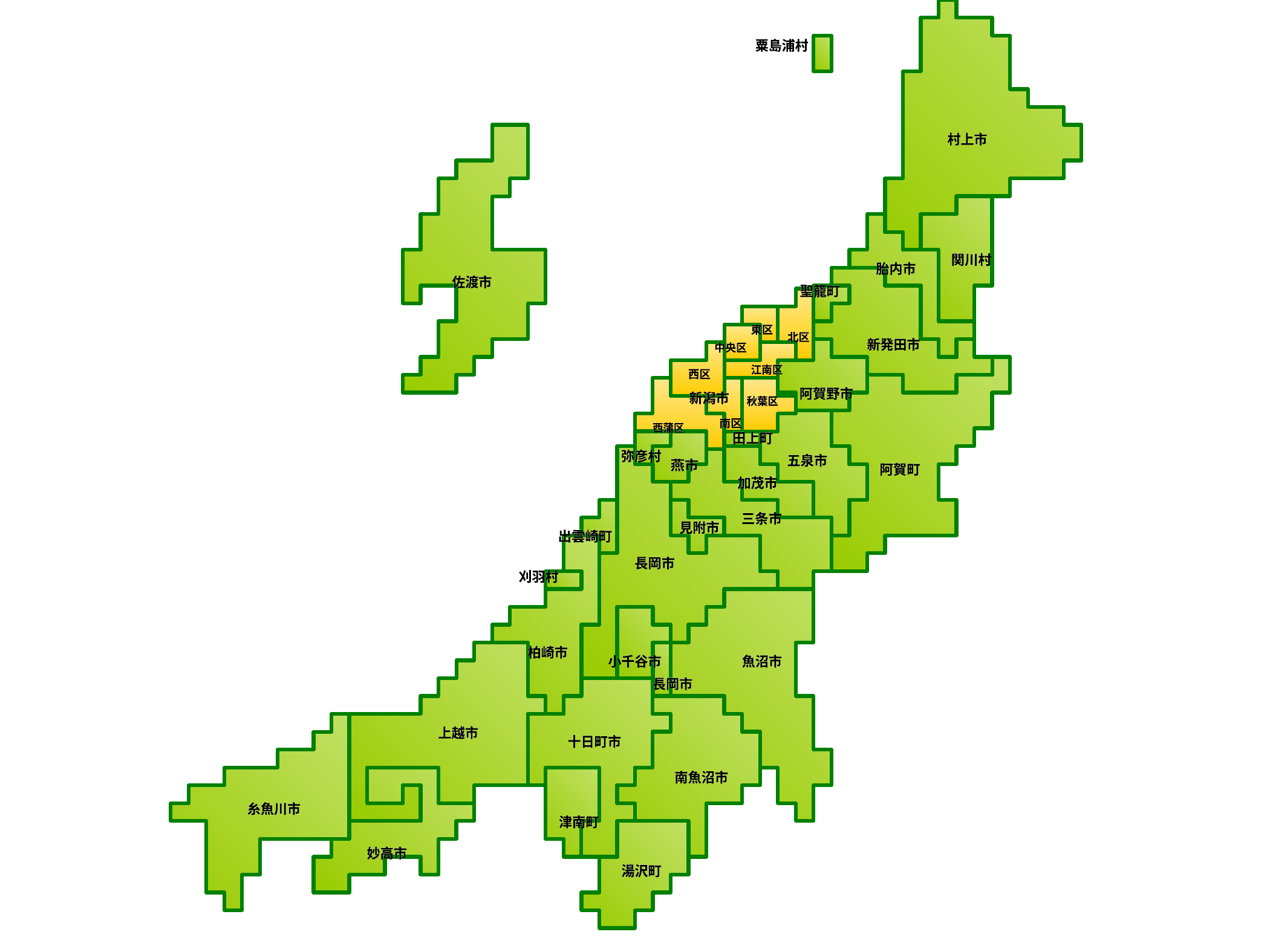

粟島浦村
粟島浦村
村上市
村上市
関川村
関川村
胎内市
胎内市
佐渡市
佐渡市
聖籠町
聖籠町

東区
東区
北区
北区
新発田市
新発田市
中央区
中央区
江南区
江南区
西区
西区
阿賀野市
阿賀野市
新潟市
新潟市
秋葉区
秋葉区
南区
南区
西蒲区
西蒲区
田上町
田上町
弥彦村
弥彦村
五泉市
五泉市
燕市
燕市
阿賀町
阿賀町
加茂市
加茂市
三条市
三条市
見附市
見附市
出雲崎町
出雲崎町
長岡市
長岡市
刈羽村
刈羽村
柏崎市
柏崎市
小千谷市
小千谷市
魚沼市
魚沼市
長岡市
長岡市
上越市
上越市
十日町市
十日町市
南魚沼市
南魚沼市
糸魚川市
糸魚川市
津南町
津南町
妙高市
妙高市
湯沢町
湯沢町